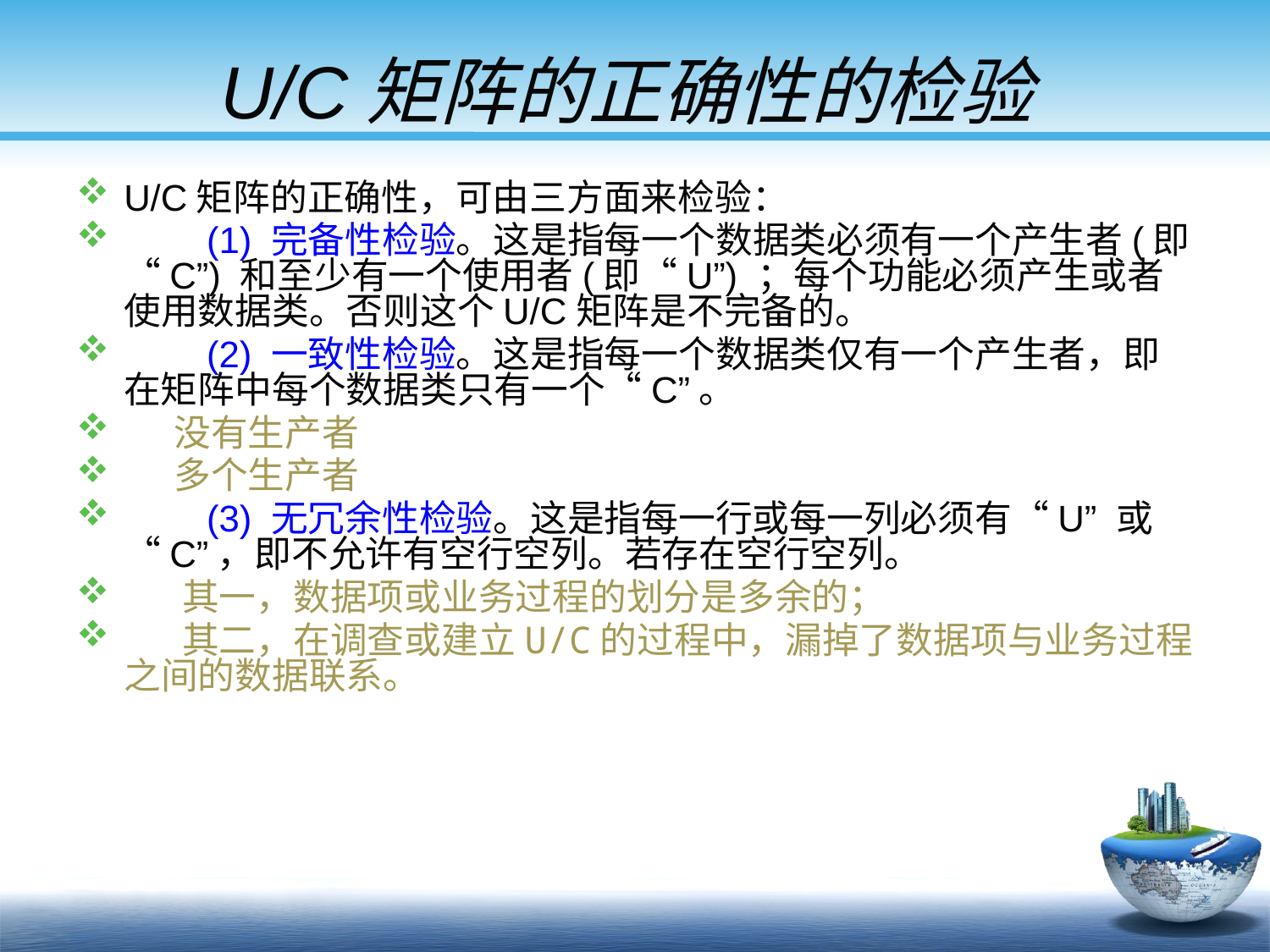

# U/C矩阵的正确性的检验
U/C矩阵的正确性，可由三方面来检验：
　　(1) 完备性检验。这是指每一个数据类必须有一个产生者(即“C”) 和至少有一个使用者(即“U”) ；每个功能必须产生或者使用数据类。否则这个U/C矩阵是不完备的。
　　(2) 一致性检验。这是指每一个数据类仅有一个产生者，即在矩阵中每个数据类只有一个“C”。
     没有生产者
     多个生产者
　　(3) 无冗余性检验。这是指每一行或每一列必须有“U” 或“C”，即不允许有空行空列。若存在空行空列。
      其一，数据项或业务过程的划分是多余的；
      其二，在调查或建立U/C的过程中，漏掉了数据项与业务过程之间的数据联系。